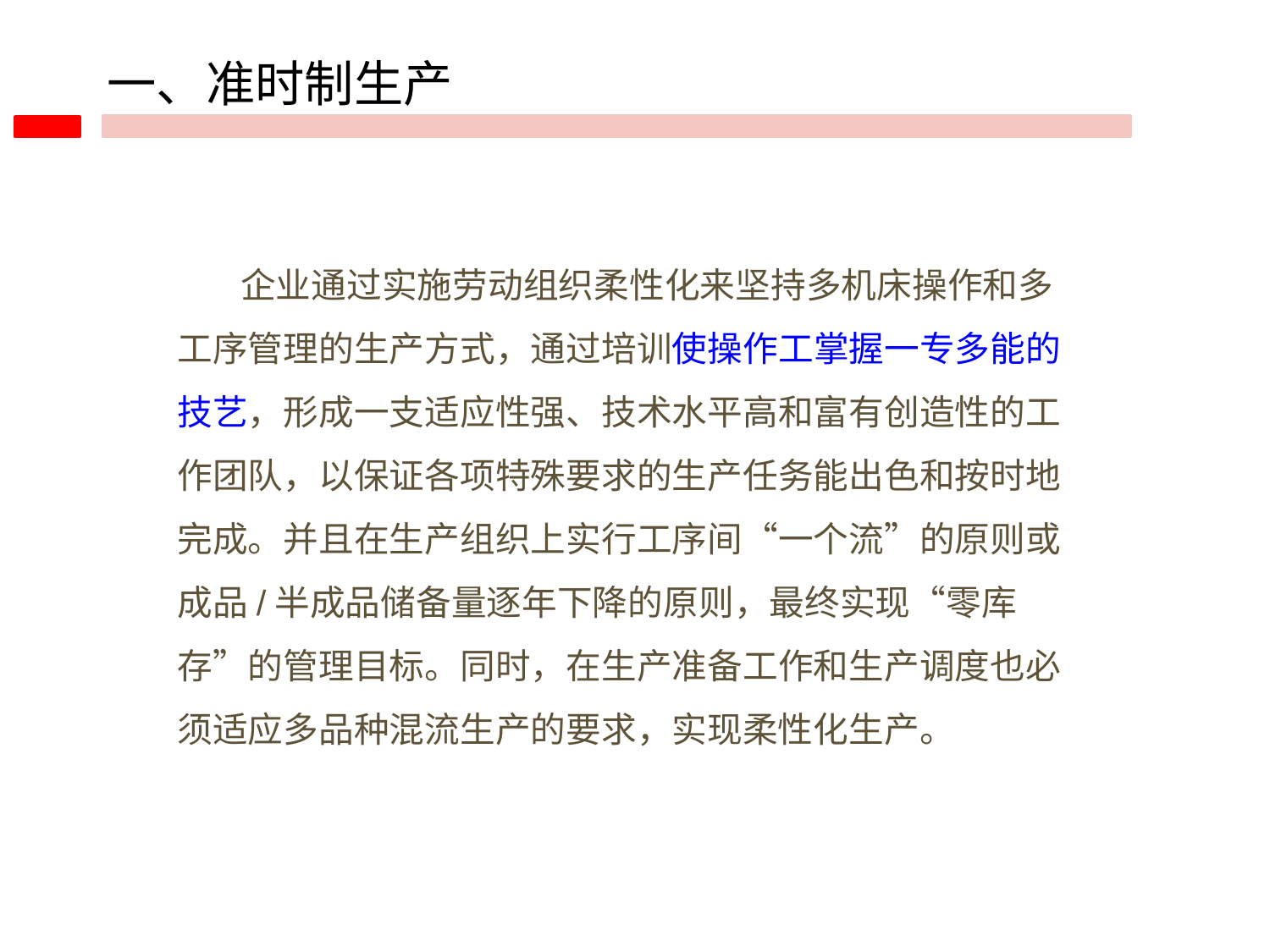

一、准时制生产
       企业通过实施劳动组织柔性化来坚持多机床操作和多工序管理的生产方式，通过培训使操作工掌握一专多能的技艺，形成一支适应性强、技术水平高和富有创造性的工作团队，以保证各项特殊要求的生产任务能出色和按时地完成。并且在生产组织上实行工序间“一个流”的原则或成品/半成品储备量逐年下降的原则，最终实现“零库存”的管理目标。同时，在生产准备工作和生产调度也必须适应多品种混流生产的要求，实现柔性化生产。